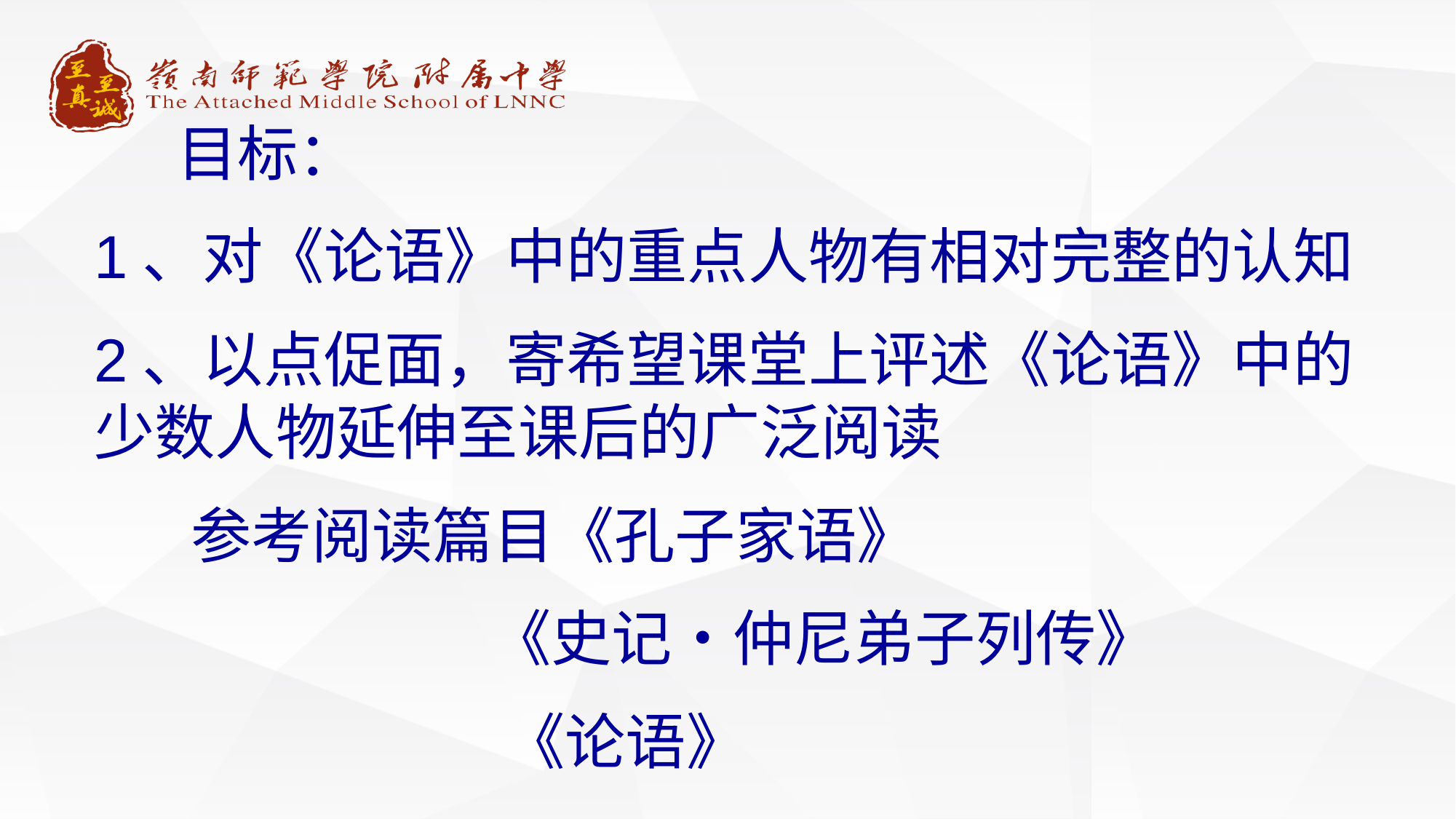

目标：
1、对《论语》中的重点人物有相对完整的认知
2、以点促面，寄希望课堂上评述《论语》中的少数人物延伸至课后的广泛阅读
      参考阅读篇目《孔子家语》
                            《史记•仲尼弟子列传》
                             《论语》